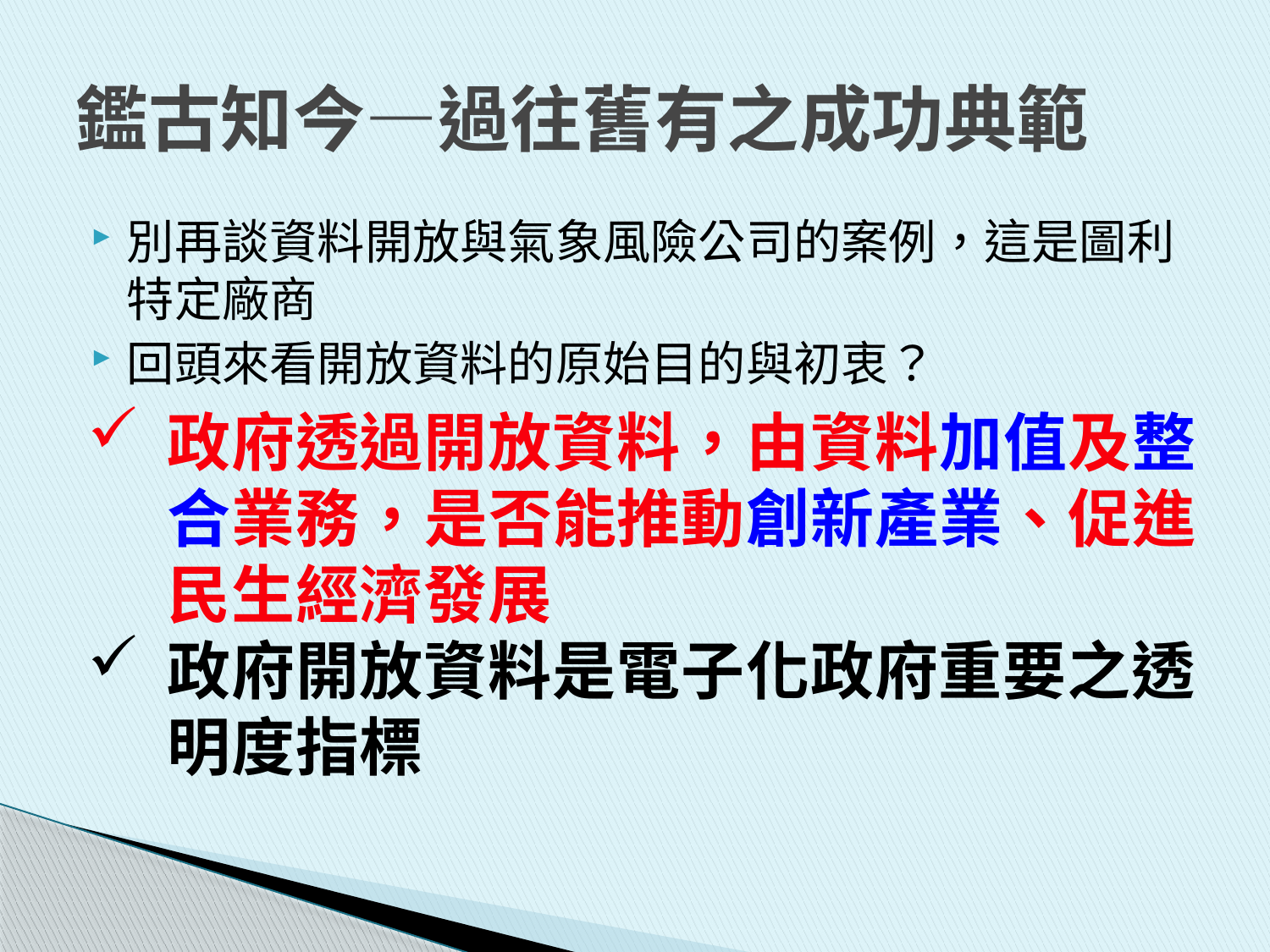

# 鑑古知今—過往舊有之成功典範
別再談資料開放與氣象風險公司的案例，這是圖利特定廠商
回頭來看開放資料的原始目的與初衷？

政府透過開放資料，由資料加值及整合業務，是否能推動創新產業、促進民生經濟發展
政府開放資料是電子化政府重要之透明度指標